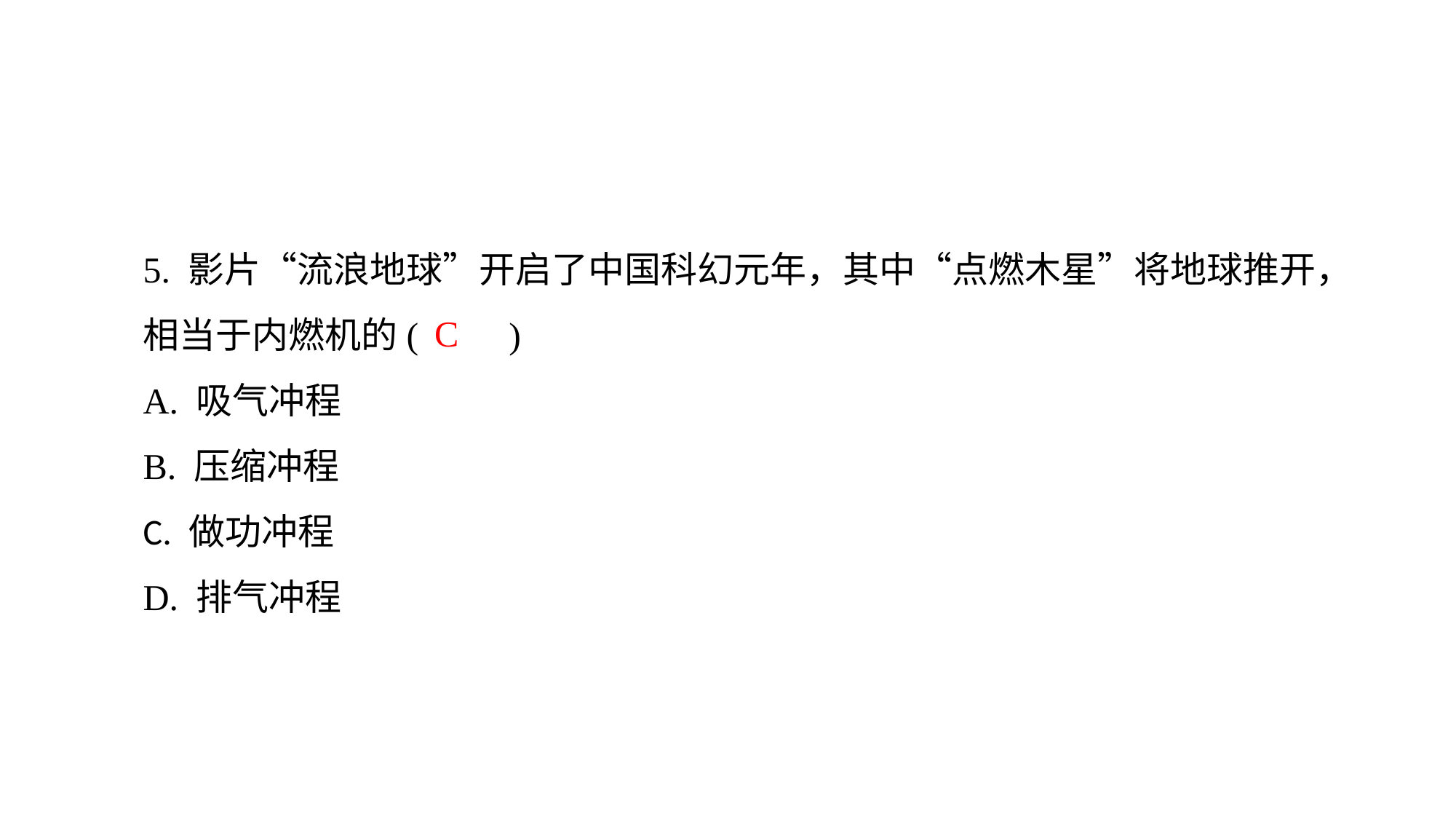

5. 影片“流浪地球”开启了中国科幻元年，其中“点燃木星”将地球推开，相当于内燃机的(　　)
A. 吸气冲程
B. 压缩冲程C. 做功冲程
D. 排气冲程
C